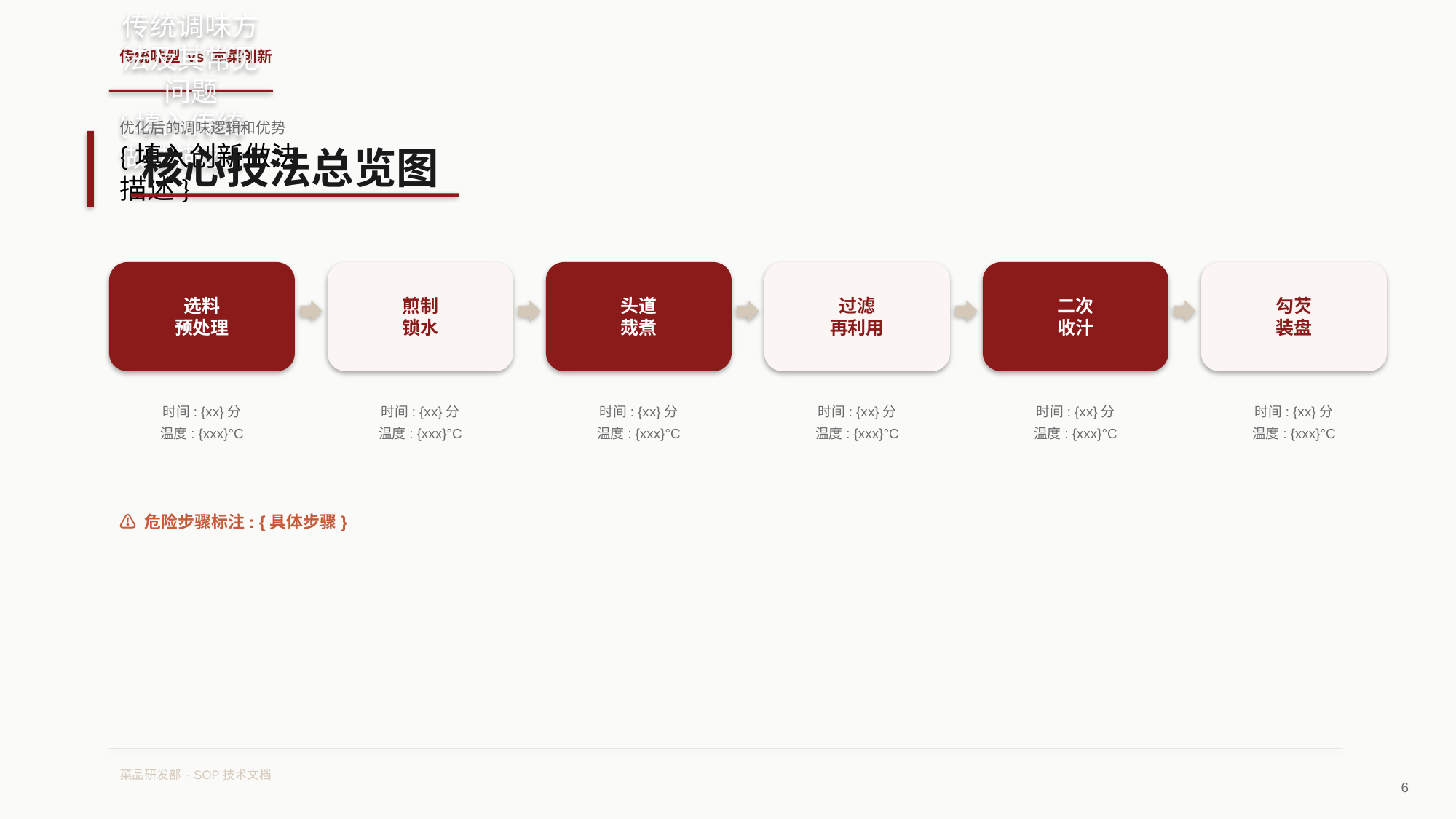

传统味型 vs 本菜创新
传统调味方法及其常见问题
{填入传统做法描述}
优化后的调味逻辑和优势
{填入创新做法描述}
核心技法总览图

选料
预处理
煎制
锁水
头道
烖煮
过滤
再利用
二次
收汁
勾芡
装盘

时间: {xx}分
温度: {xxx}°C
时间: {xx}分
温度: {xxx}°C
时间: {xx}分
温度: {xxx}°C
时间: {xx}分
温度: {xxx}°C
时间: {xx}分
温度: {xxx}°C
时间: {xx}分
温度: {xxx}°C
⚠ 危险步骤标注: {具体步骤}

菜品研发部 · SOP技术文档
6